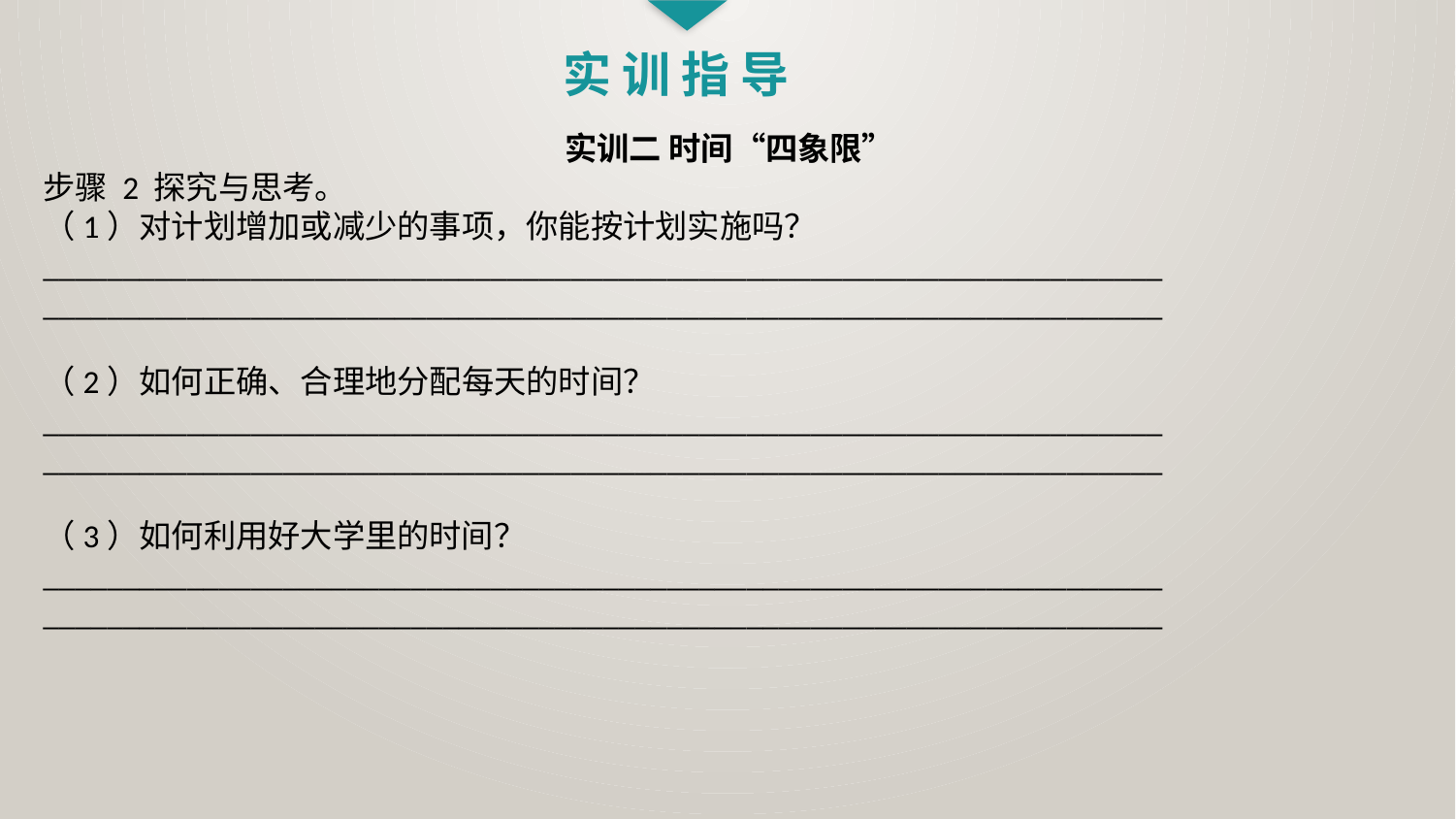

实 训 指 导
实训二 时间“四象限”
步骤 2 探究与思考。
（1）对计划增加或减少的事项，你能按计划实施吗？
______________________________________________________________________
______________________________________________________________________

（2）如何正确、合理地分配每天的时间？
______________________________________________________________________
______________________________________________________________________

（3）如何利用好大学里的时间？
______________________________________________________________________
______________________________________________________________________

82